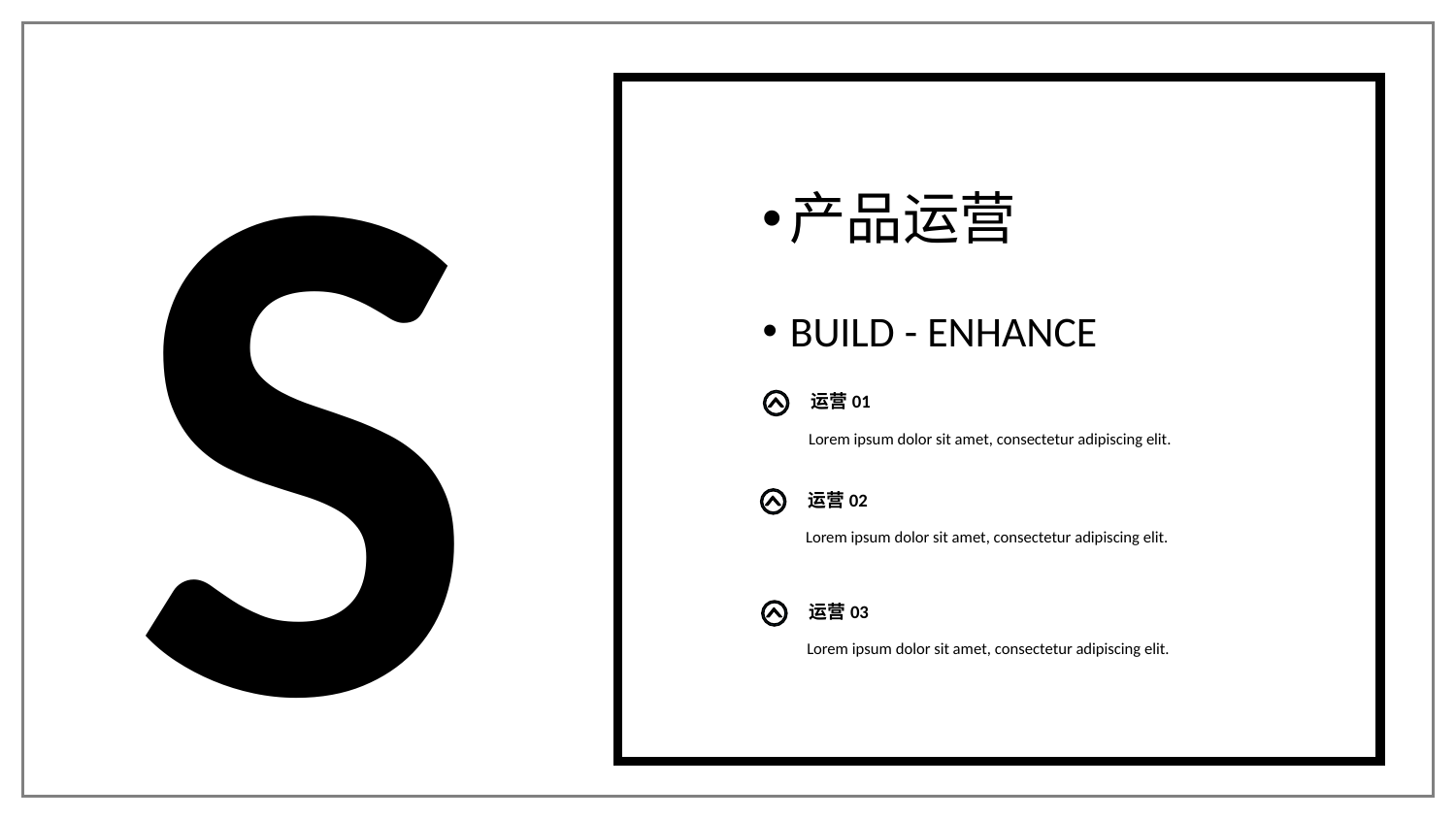

S

产品运营
BUILD - ENHANCE
运营01

Lorem ipsum dolor sit amet, consectetur adipiscing elit.
运营02

Lorem ipsum dolor sit amet, consectetur adipiscing elit.
运营03

Lorem ipsum dolor sit amet, consectetur adipiscing elit.